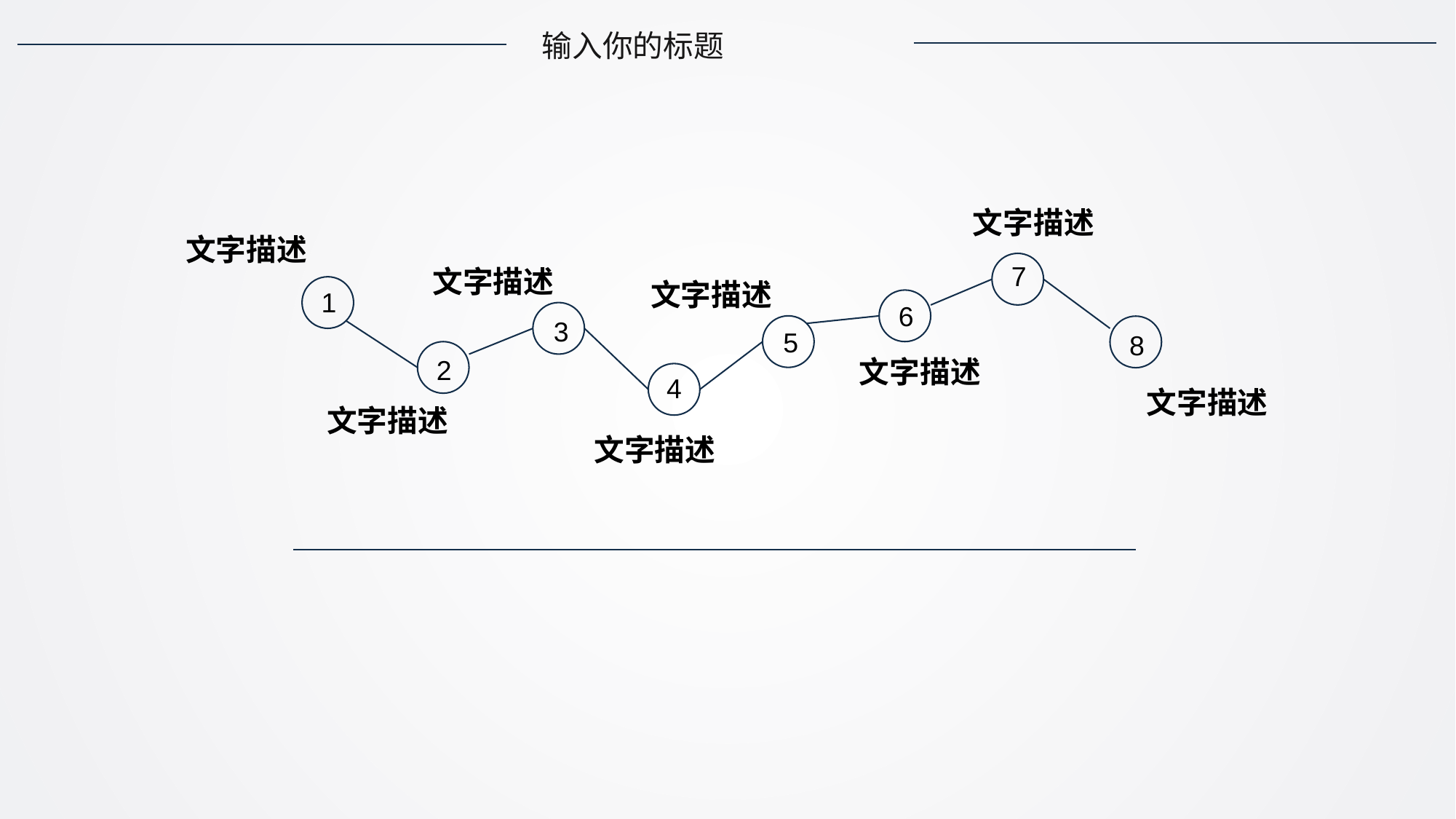

输入你的标题
文字描述
文字描述

7
文字描述
文字描述

1

6

3

5
8

2
文字描述

4
文字描述
文字描述
文字描述